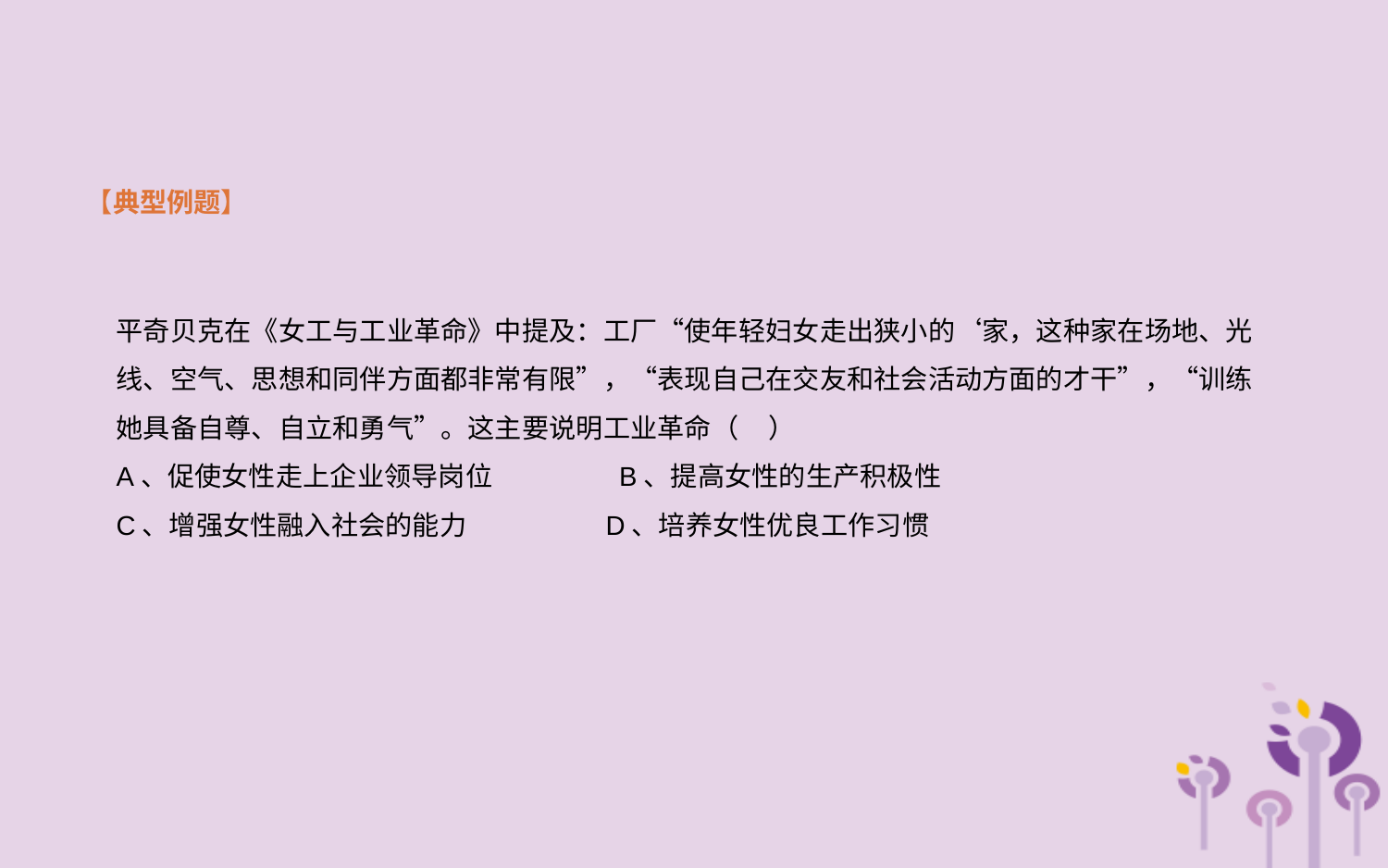

【典型例题】
平奇贝克在《女工与工业革命》中提及：工厂“使年轻妇女走出狭小的‘家，这种家在场地、光线、空气、思想和同伴方面都非常有限”，“表现自己在交友和社会活动方面的才干”，“训练她具备自尊、自立和勇气”。这主要说明工业革命（     ）
A、促使女性走上企业领导岗位                    B、提高女性的生产积极性
C、增强女性融入社会的能力                      D、培养女性优良工作习惯